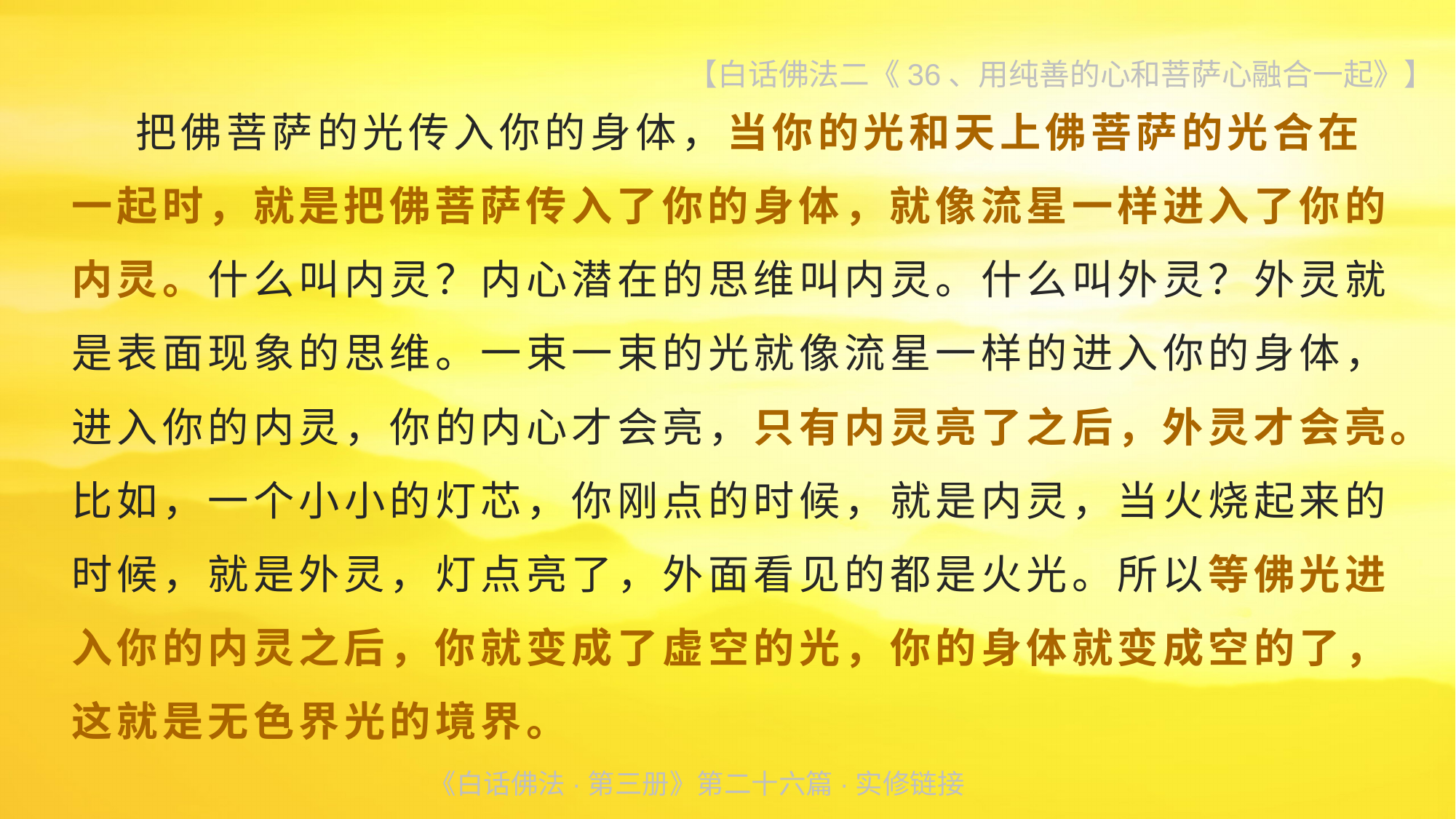

【白话佛法二《36、用纯善的心和菩萨心融合一起》】
    把佛菩萨的光传入你的身体，当你的光和天上佛菩萨的光合在一起时，就是把佛菩萨传入了你的身体，就像流星一样进入了你的内灵。什么叫内灵？内心潜在的思维叫内灵。什么叫外灵？外灵就是表面现象的思维。一束一束的光就像流星一样的进入你的身体，进入你的内灵，你的内心才会亮，只有内灵亮了之后，外灵才会亮。比如，一个小小的灯芯，你刚点的时候，就是内灵，当火烧起来的时候，就是外灵，灯点亮了，外面看见的都是火光。所以等佛光进入你的内灵之后，你就变成了虚空的光，你的身体就变成空的了，这就是无色界光的境界。
《白话佛法·第三册》第二十六篇·实修链接